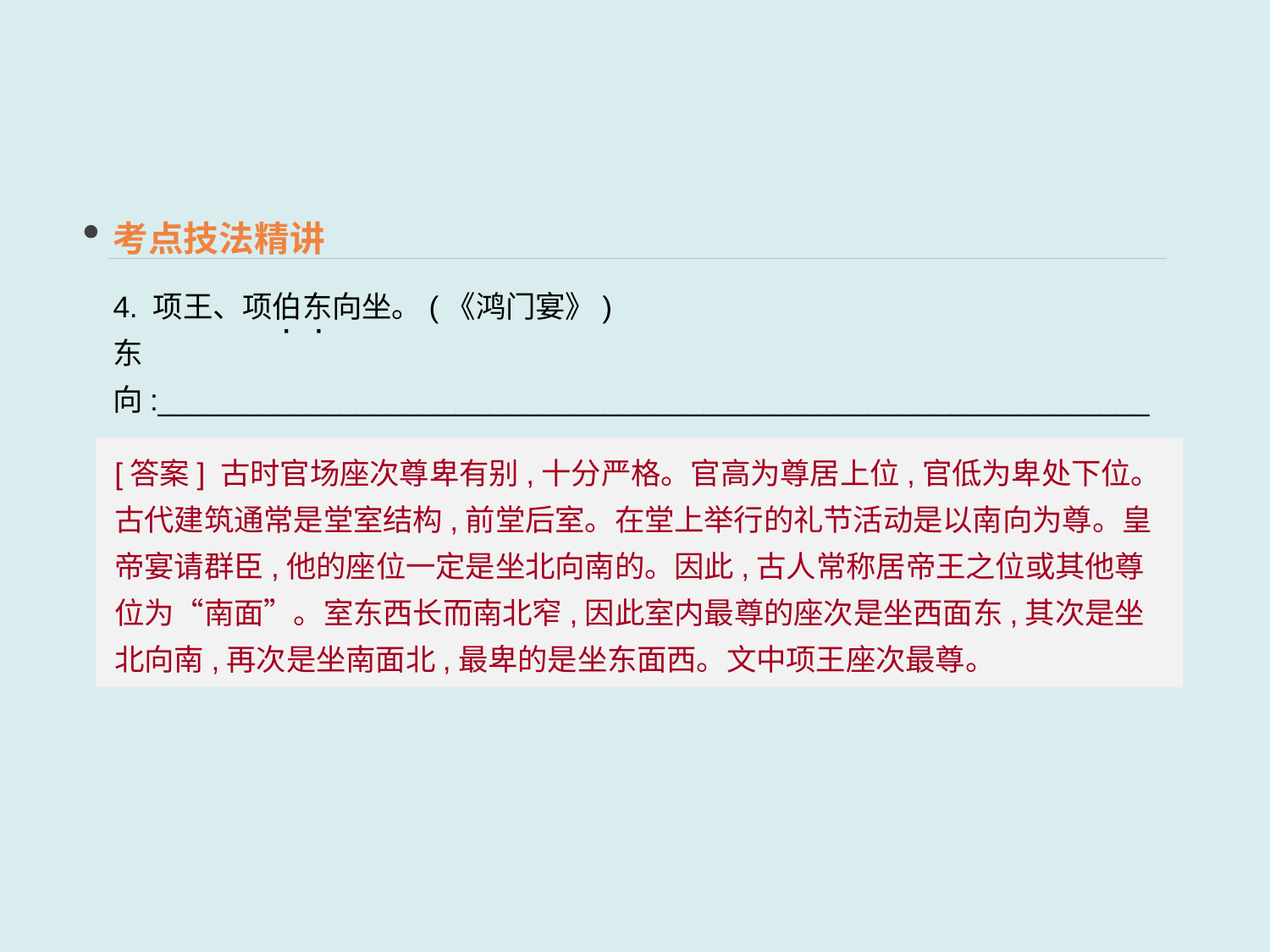

考点技法精讲

4. 项王、项伯东向坐。(《鸿门宴》)
东向:__________________________________________________________________________
 ·  ·

[答案] 古时官场座次尊卑有别,十分严格。官高为尊居上位,官低为卑处下位。古代建筑通常是堂室结构,前堂后室。在堂上举行的礼节活动是以南向为尊。皇帝宴请群臣,他的座位一定是坐北向南的。因此,古人常称居帝王之位或其他尊位为“南面”。室东西长而南北窄,因此室内最尊的座次是坐西面东,其次是坐北向南,再次是坐南面北,最卑的是坐东面西。文中项王座次最尊。